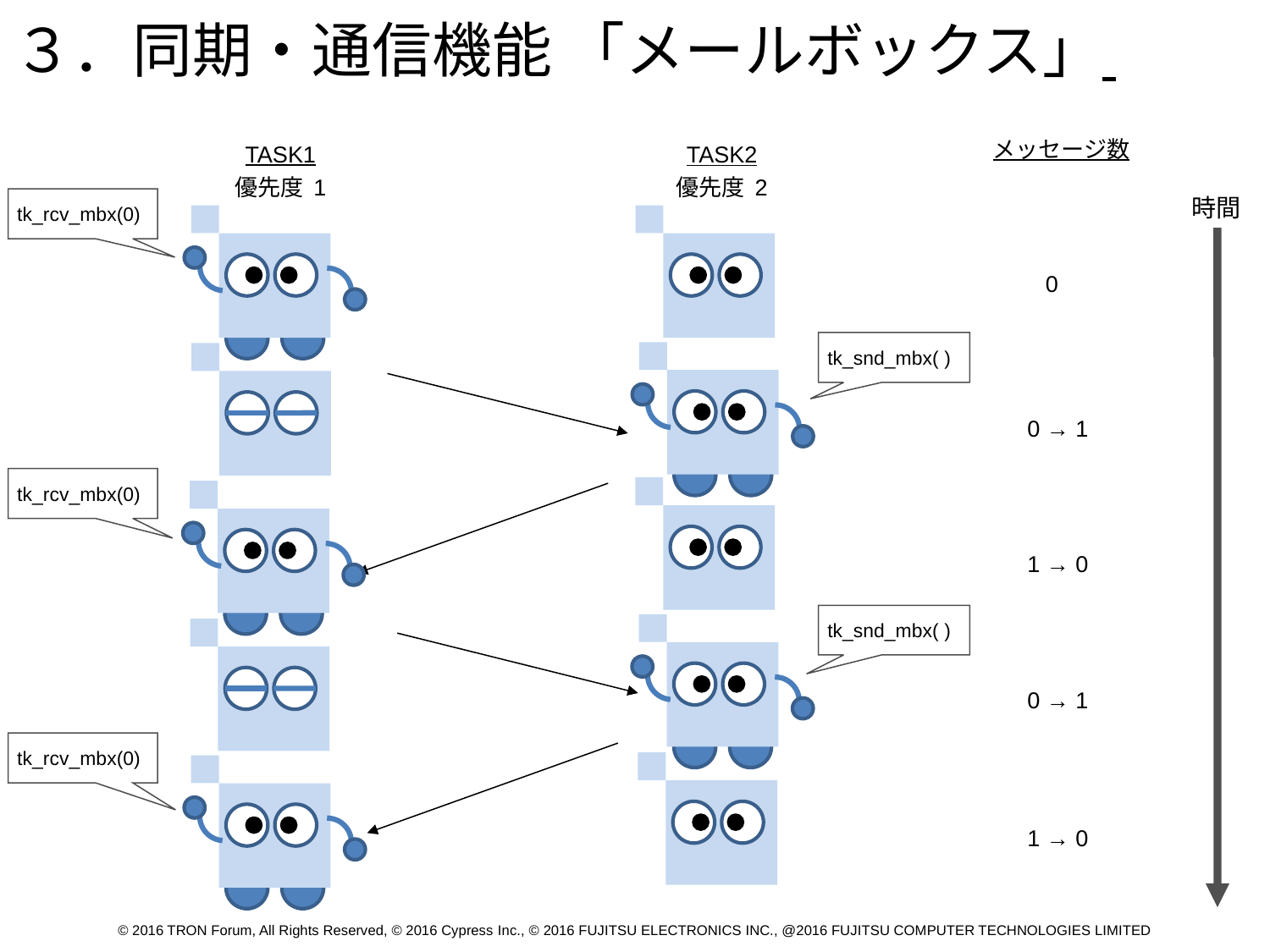

３．同期・通信機能 「メールボックス」
TASK1
優先度 1
TASK2
優先度 2
メッセージ数
時間
tk_rcv_mbx(0)

0
tk_snd_mbx( )

0 → 1
tk_rcv_mbx(0)

1 → 0
tk_snd_mbx( )

0 → 1
tk_rcv_mbx(0)

1 → 0
© 2016 TRON Forum, All Rights Reserved, © 2016 Cypress Inc., © 2016 FUJITSU ELECTRONICS INC., @2016 FUJITSU COMPUTER TECHNOLOGIES LIMITED